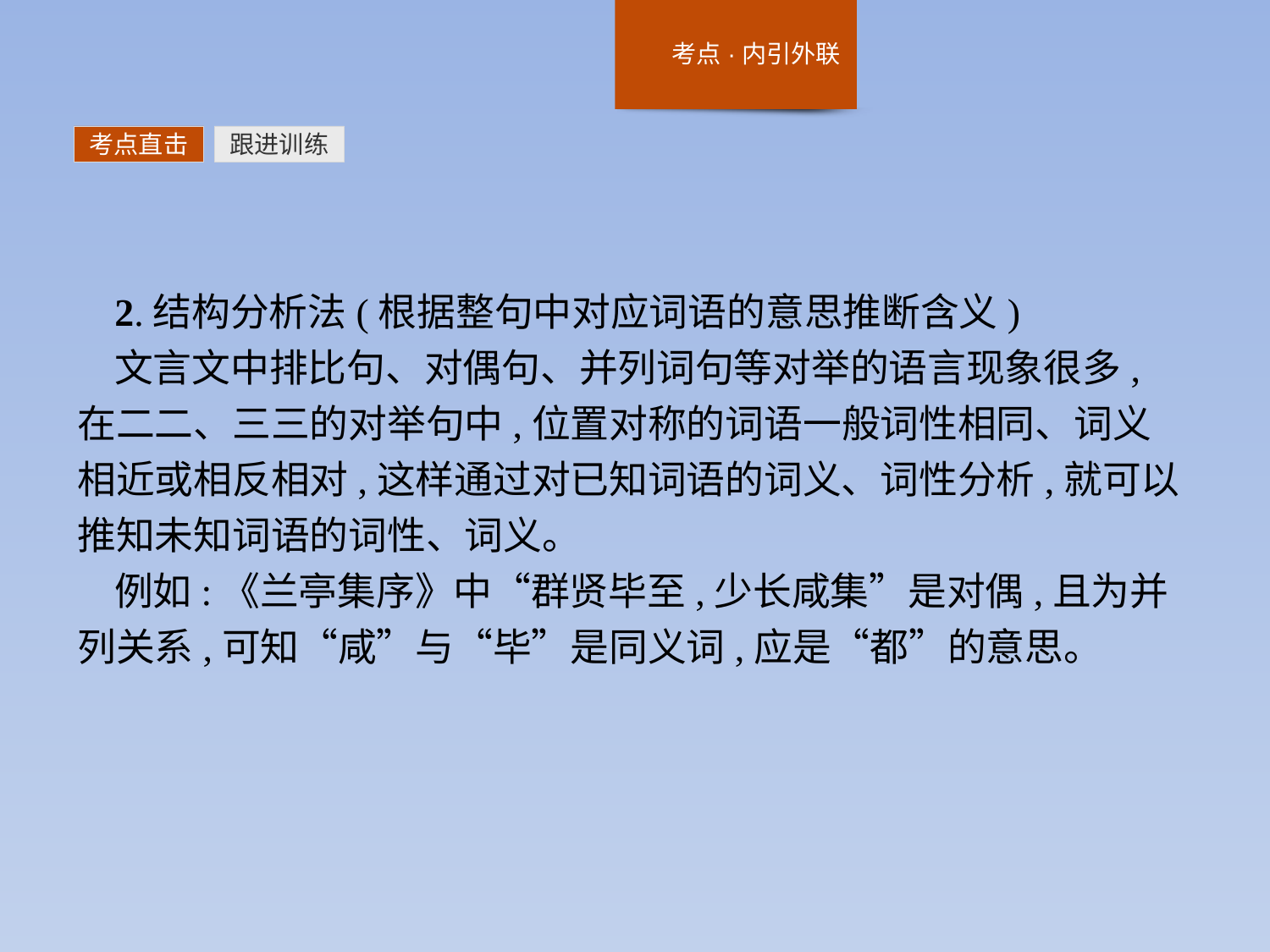

考点直击
跟进训练
2.结构分析法(根据整句中对应词语的意思推断含义)
文言文中排比句、对偶句、并列词句等对举的语言现象很多,在二二、三三的对举句中,位置对称的词语一般词性相同、词义相近或相反相对,这样通过对已知词语的词义、词性分析,就可以推知未知词语的词性、词义。
例如:《兰亭集序》中“群贤毕至,少长咸集”是对偶,且为并列关系,可知“咸”与“毕”是同义词,应是“都”的意思。